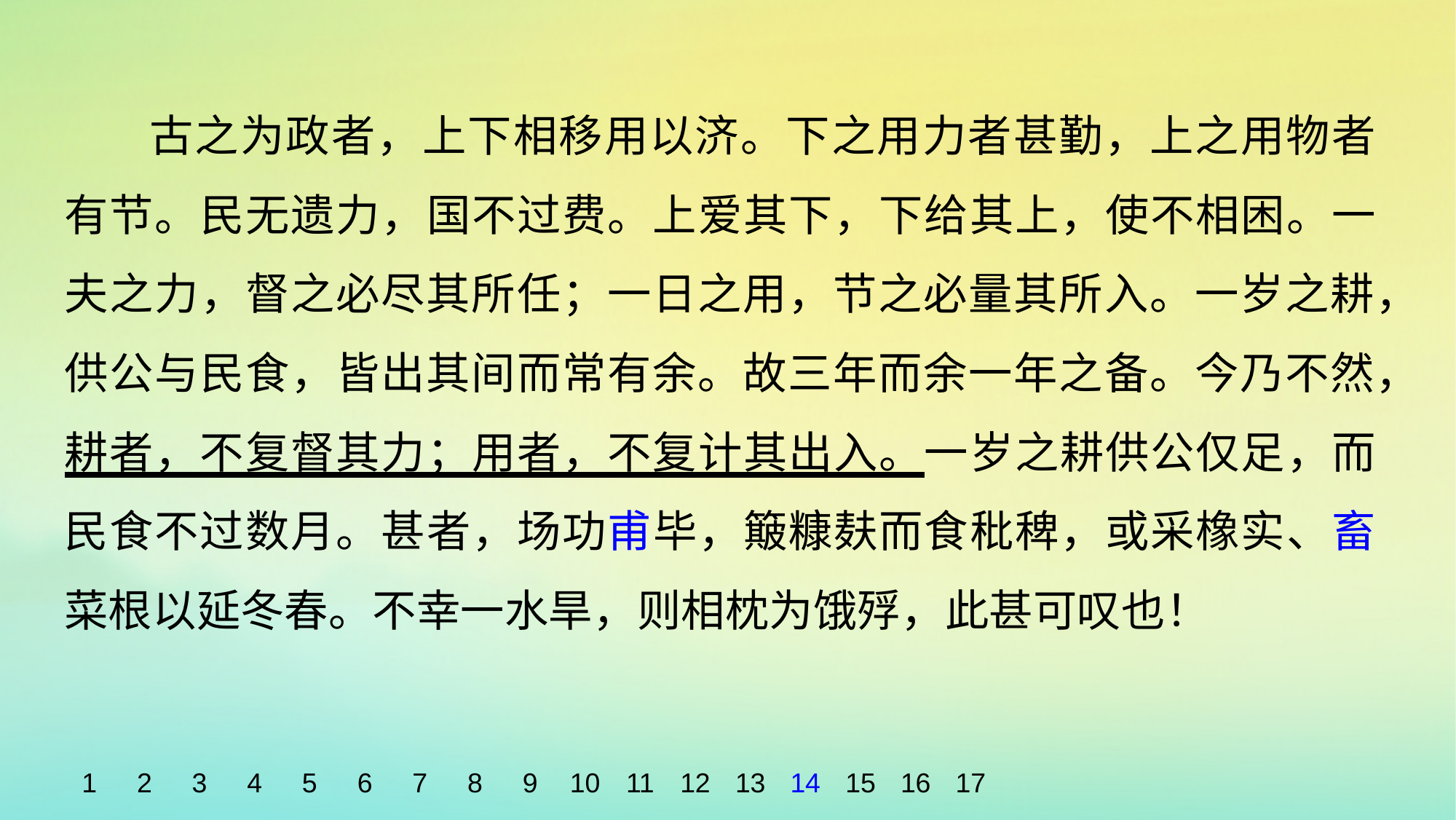

古之为政者，上下相移用以济。下之用力者甚勤，上之用物者有节。民无遗力，国不过费。上爱其下，下给其上，使不相困。一夫之力，督之必尽其所任；一日之用，节之必量其所入。一岁之耕，供公与民食，皆出其间而常有余。故三年而余一年之备。今乃不然，耕者，不复督其力；用者，不复计其出入。一岁之耕供公仅足，而民食不过数月。甚者，场功甫毕，簸糠麸而食秕稗，或采橡实、畜菜根以延冬春。不幸一水旱，则相枕为饿殍，此甚可叹也！
1
2
3
4
5
6
7
8
9
10
11
12
13
14
15
16
17